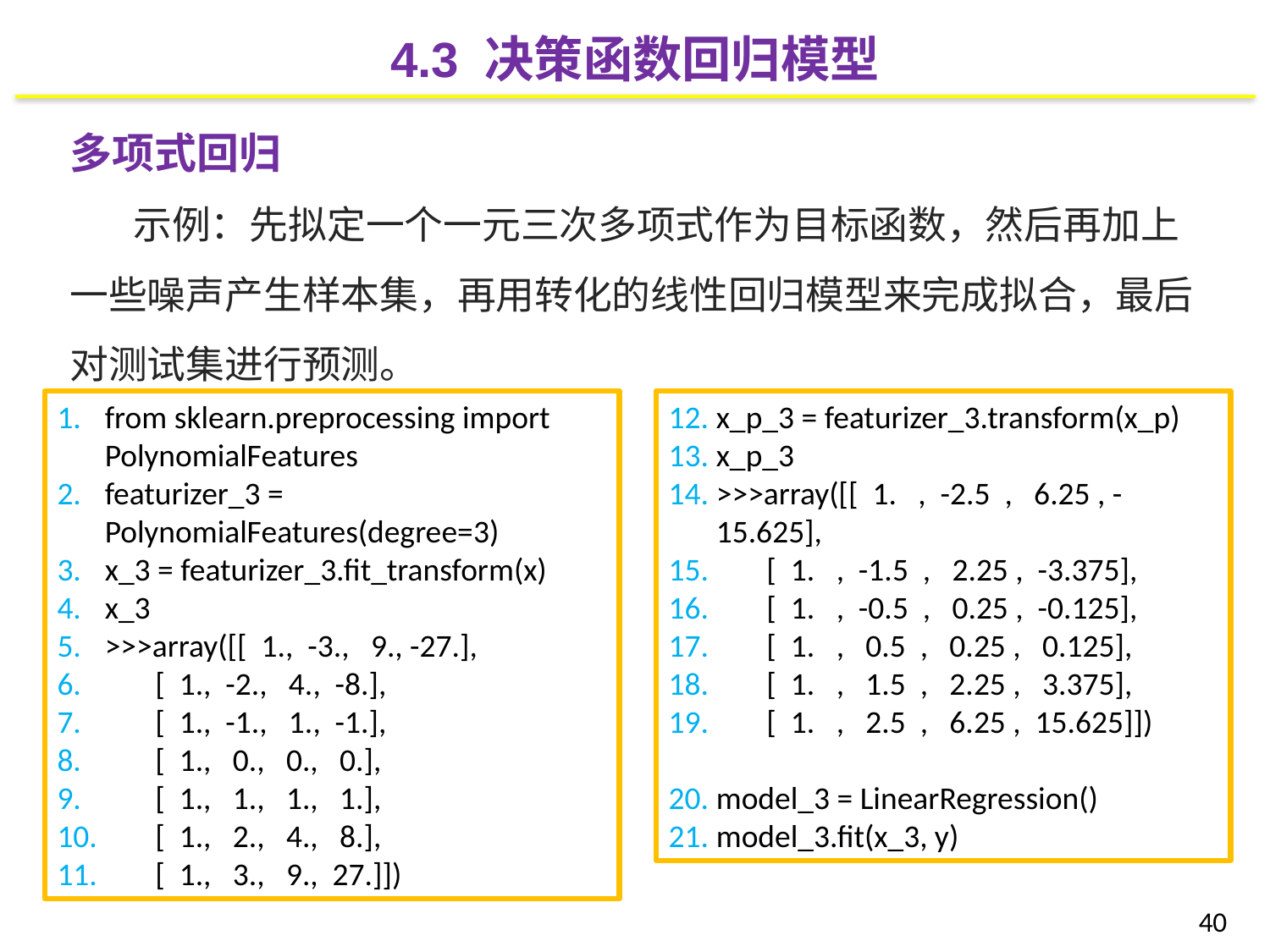

4.3 决策函数回归模型
多项式回归
示例：先拟定一个一元三次多项式作为目标函数，然后再加上一些噪声产生样本集，再用转化的线性回归模型来完成拟合，最后对测试集进行预测。
x_p_3 = featurizer_3.transform(x_p)
x_p_3
>>>array([[  1.   ,  -2.5  ,   6.25 , -15.625],
       [  1.   ,  -1.5  ,   2.25 ,  -3.375],
       [  1.   ,  -0.5  ,   0.25 ,  -0.125],
       [  1.   ,   0.5  ,   0.25 ,   0.125],
       [  1.   ,   1.5  ,   2.25 ,   3.375],
       [  1.   ,   2.5  ,   6.25 ,  15.625]])

model_3 = LinearRegression()
model_3.fit(x_3, y)
from sklearn.preprocessing import PolynomialFeatures
featurizer_3 = PolynomialFeatures(degree=3)
x_3 = featurizer_3.fit_transform(x)
x_3
>>>array([[  1.,  -3.,   9., -27.],
       [  1.,  -2.,   4.,  -8.],
       [  1.,  -1.,   1.,  -1.],
       [  1.,   0.,   0.,   0.],
       [  1.,   1.,   1.,   1.],
       [  1.,   2.,   4.,   8.],
       [  1.,   3.,   9.,  27.]])
40